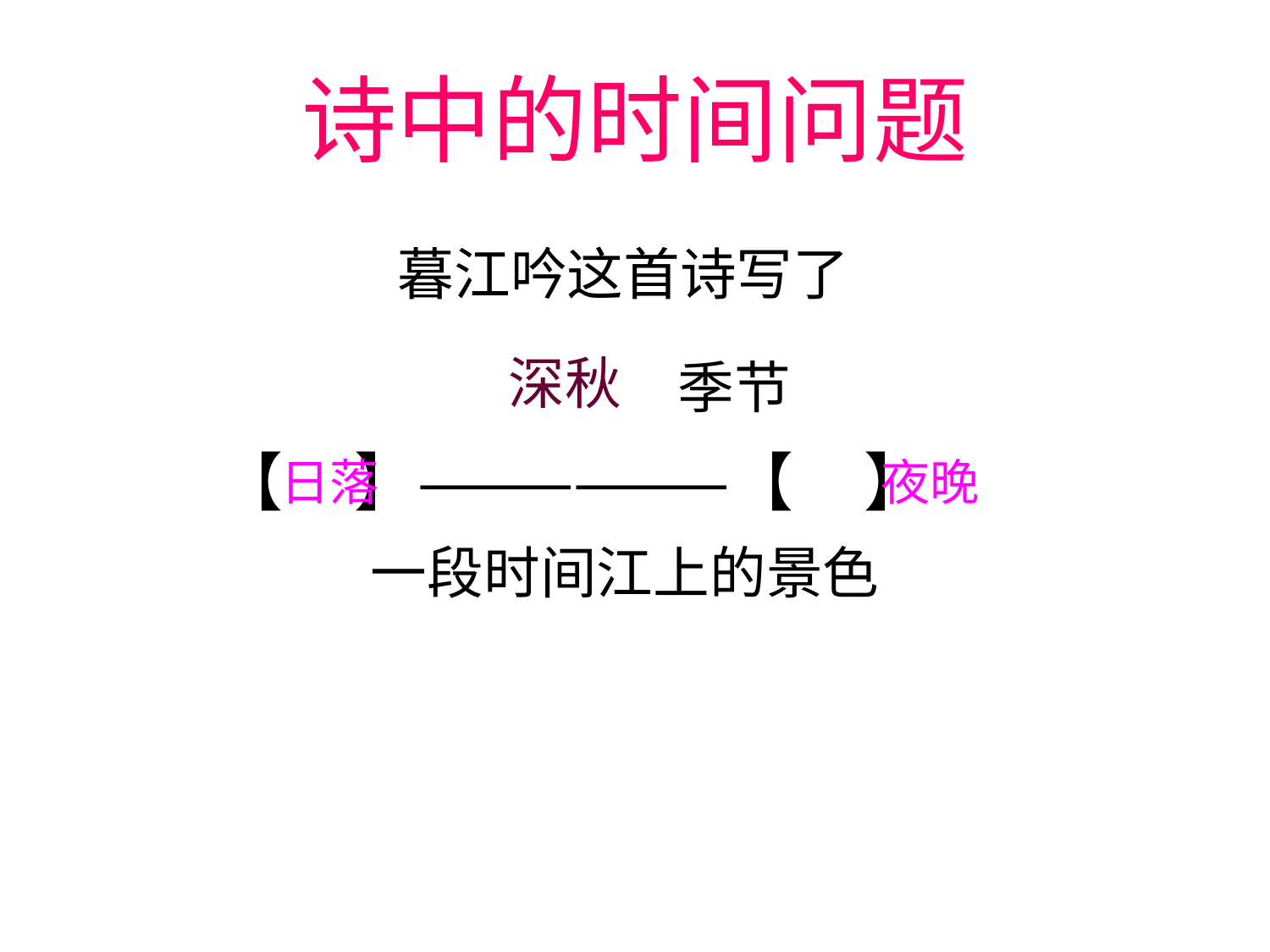

诗中的时间问题
暮江吟这首诗写了
深秋
季节
         【     】——————【     】
日落
夜晚

一段时间江上的景色